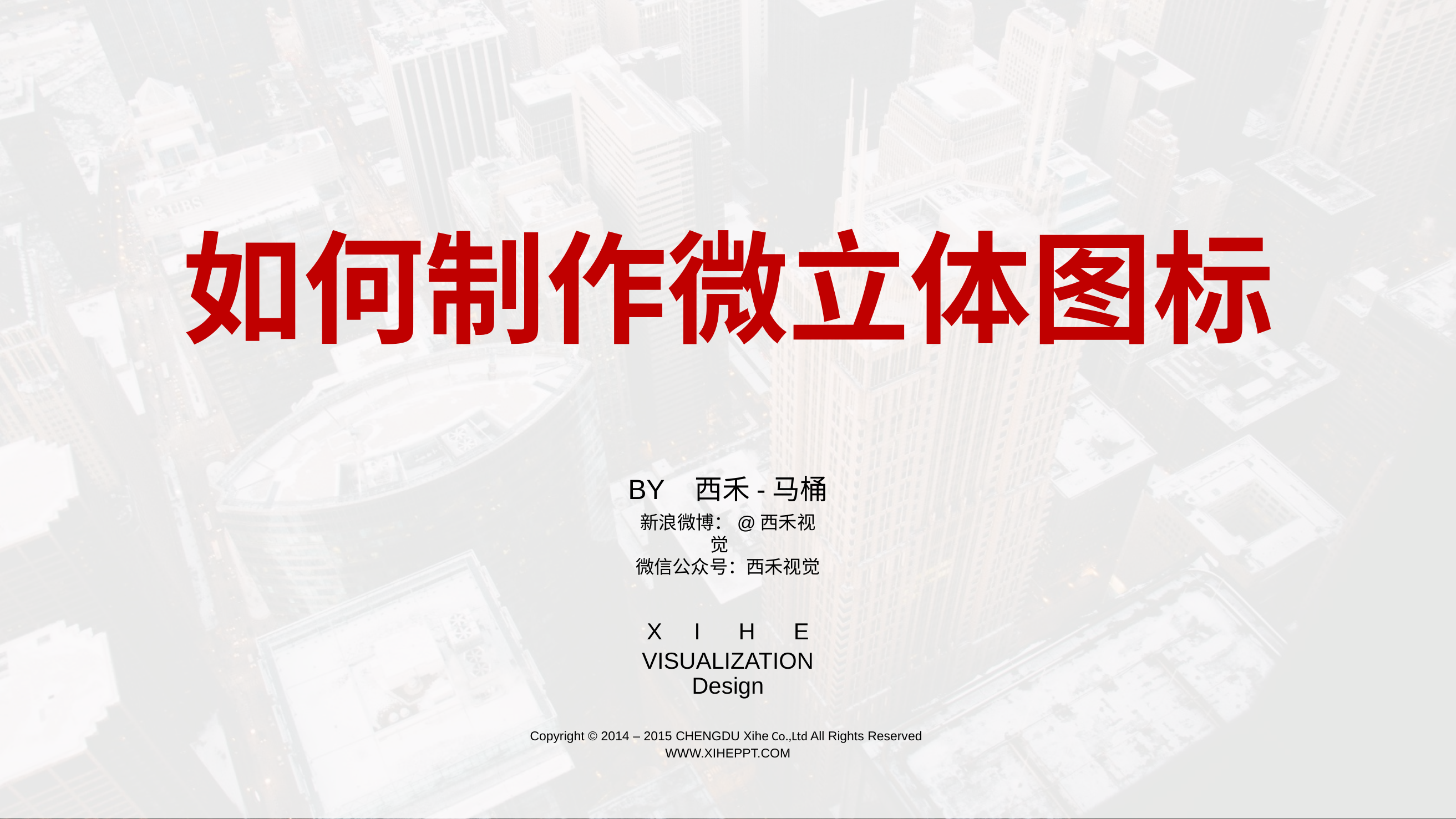

如何制作微立体图标
BY   西禾-马桶
新浪微博：@西禾视觉
微信公众号：西禾视觉
X     I      H      E
VISUALIZATION
Design
Copyright © 2014 – 2015 CHENGDU Xihe Co.,Ltd All Rights Reserved
WWW.XIHEPPT.COM